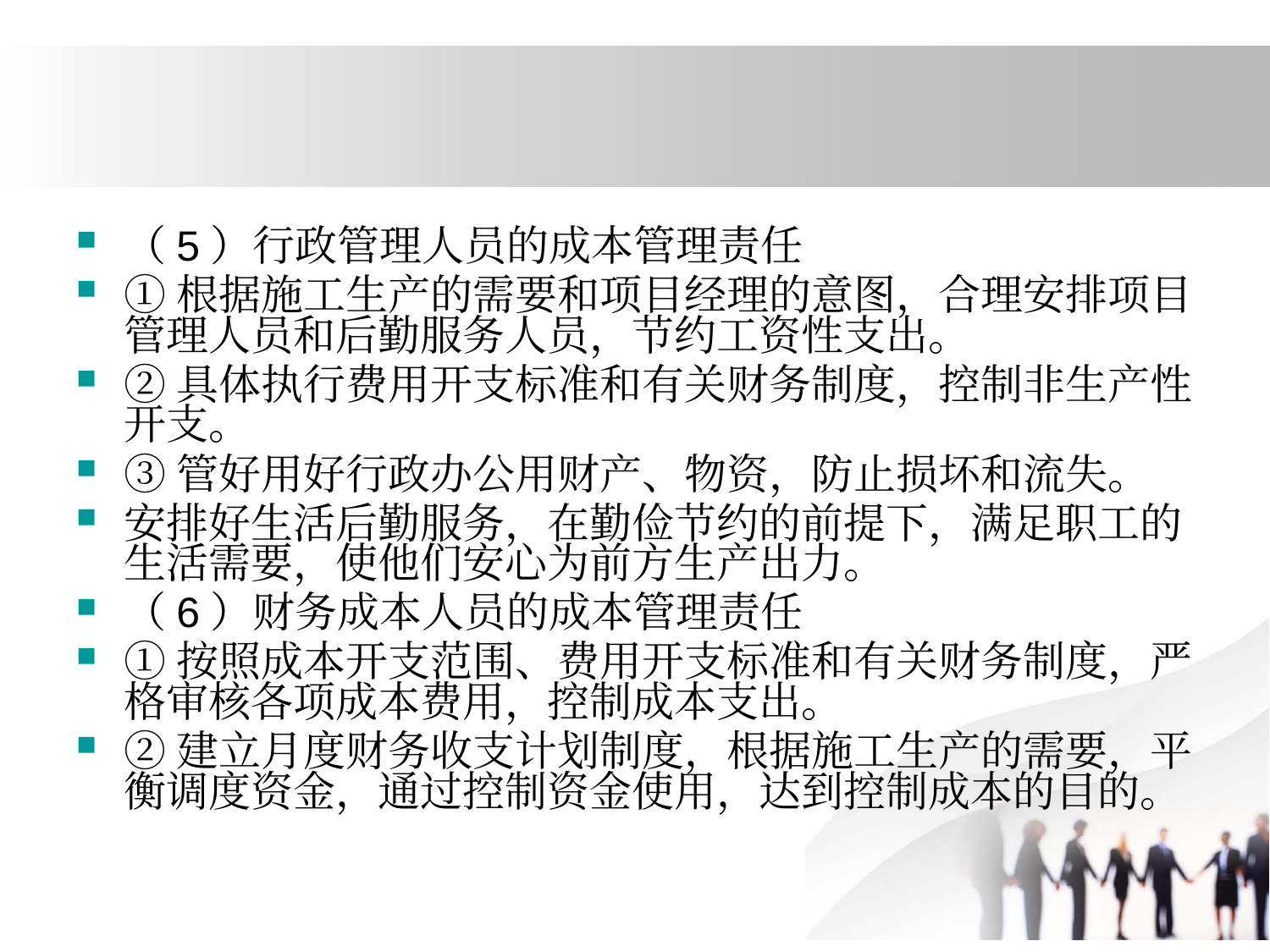

#
（5）行政管理人员的成本管理责任
①根据施工生产的需要和项目经理的意图，合理安排项目管理人员和后勤服务人员，节约工资性支出。
②具体执行费用开支标准和有关财务制度，控制非生产性开支。
③管好用好行政办公用财产、物资，防止损坏和流失。
安排好生活后勤服务，在勤俭节约的前提下，满足职工的生活需要，使他们安心为前方生产出力。
（6）财务成本人员的成本管理责任
①按照成本开支范围、费用开支标准和有关财务制度，严格审核各项成本费用，控制成本支出。
②建立月度财务收支计划制度，根据施工生产的需要，平衡调度资金，通过控制资金使用，达到控制成本的目的。